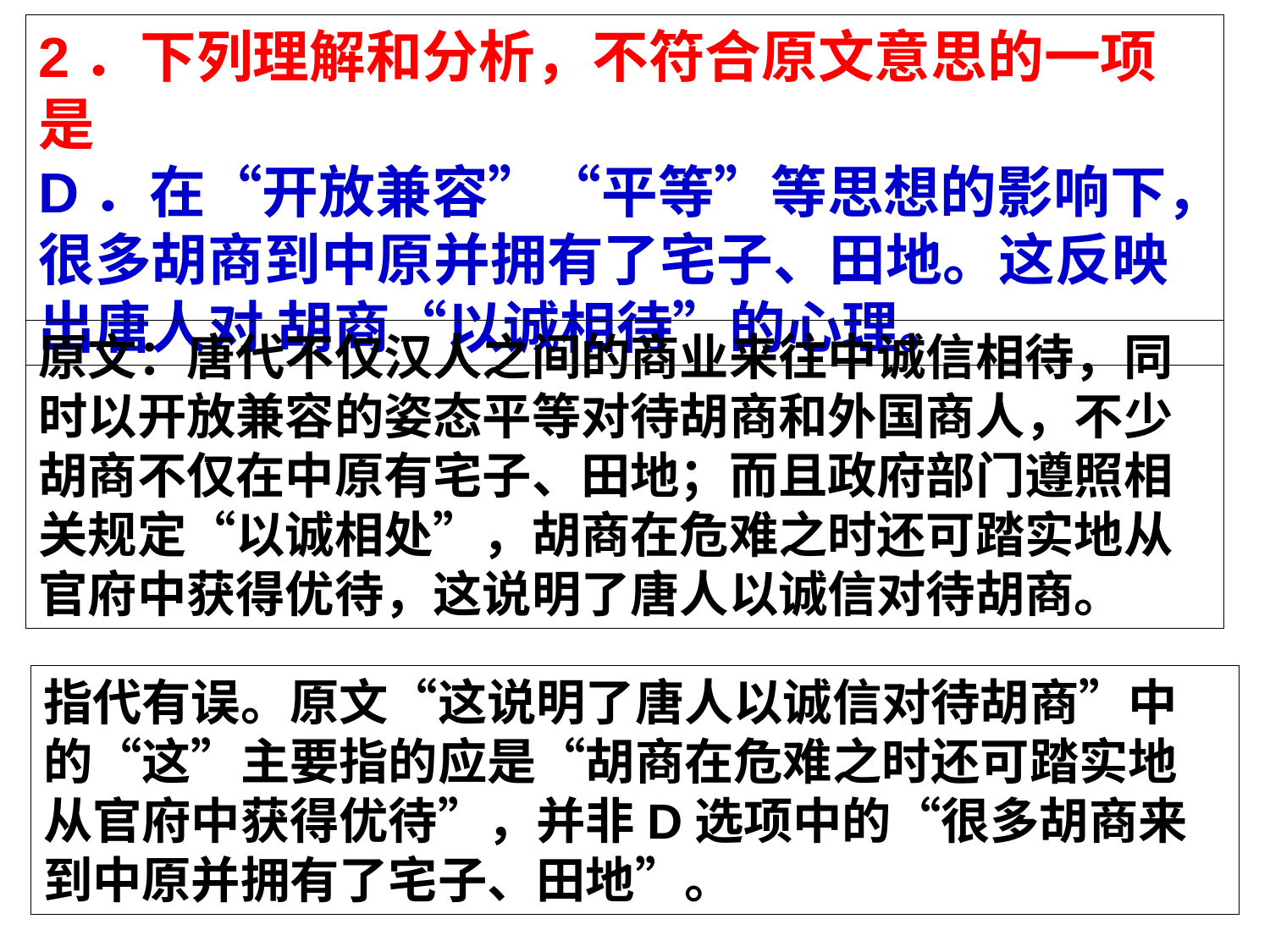

2．下列理解和分析，不符合原文意思的一项是
D．在“开放兼容”“平等”等思想的影响下，很多胡商到中原并拥有了宅子、田地。这反映出唐人对 胡商“以诚相待”的心理。
原文：唐代不仅汉人之间的商业来往中诚信相待，同时以开放兼容的姿态平等对待胡商和外国商人，不少胡商不仅在中原有宅子、田地；而且政府部门遵照相关规定“以诚相处”，胡商在危难之时还可踏实地从官府中获得优待，这说明了唐人以诚信对待胡商。
指代有误。原文“这说明了唐人以诚信对待胡商”中的“这”主要指的应是“胡商在危难之时还可踏实地从官府中获得优待”，并非D选项中的“很多胡商来到中原并拥有了宅子、田地”。